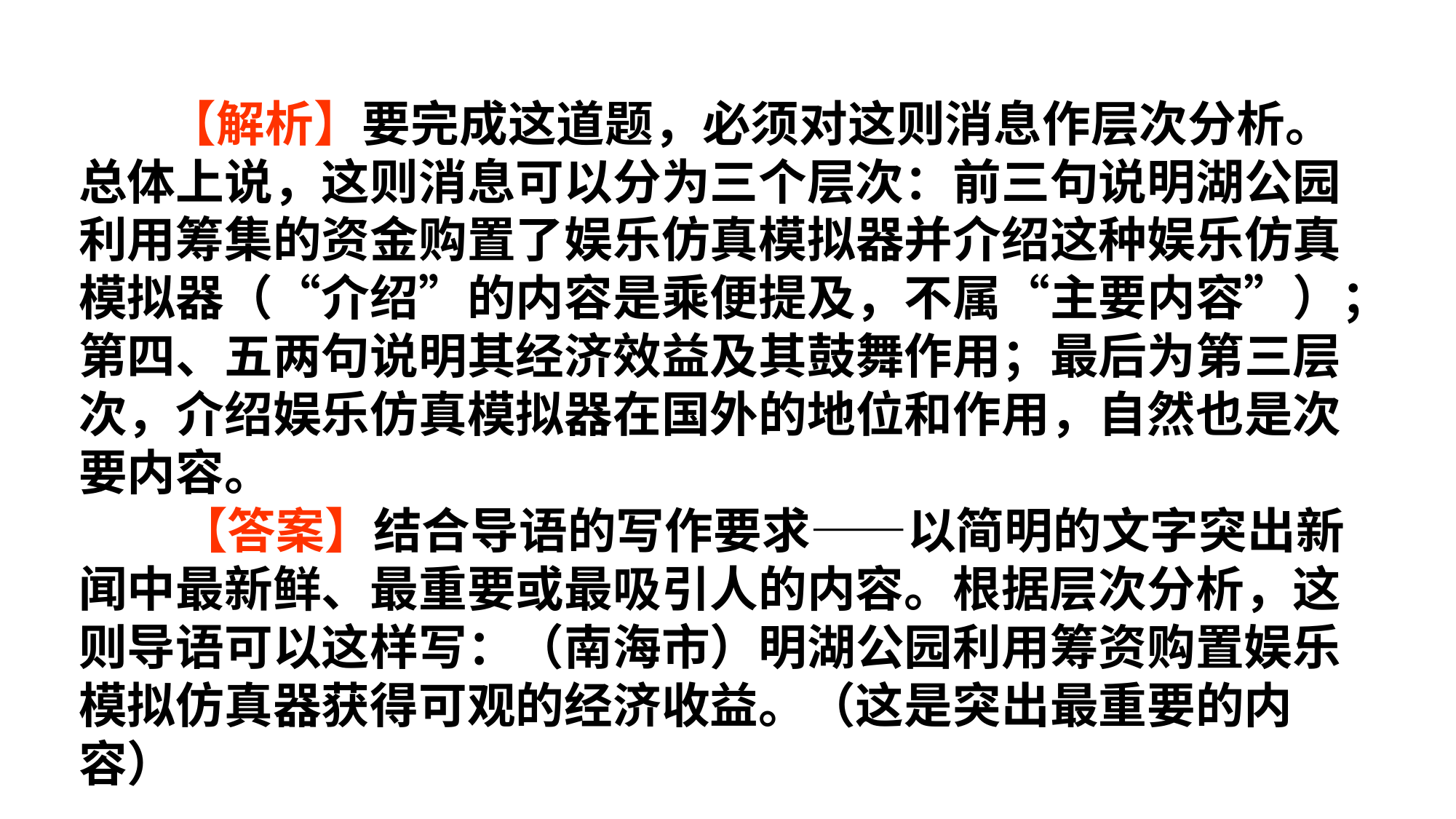

【解析】要完成这道题，必须对这则消息作层次分析。总体上说，这则消息可以分为三个层次：前三句说明湖公园利用筹集的资金购置了娱乐仿真模拟器并介绍这种娱乐仿真模拟器（“介绍”的内容是乘便提及，不属“主要内容”）；第四、五两句说明其经济效益及其鼓舞作用；最后为第三层次，介绍娱乐仿真模拟器在国外的地位和作用，自然也是次要内容。
        【答案】结合导语的写作要求——以简明的文字突出新闻中最新鲜、最重要或最吸引人的内容。根据层次分析，这则导语可以这样写：（南海市）明湖公园利用筹资购置娱乐模拟仿真器获得可观的经济收益。（这是突出最重要的内容）